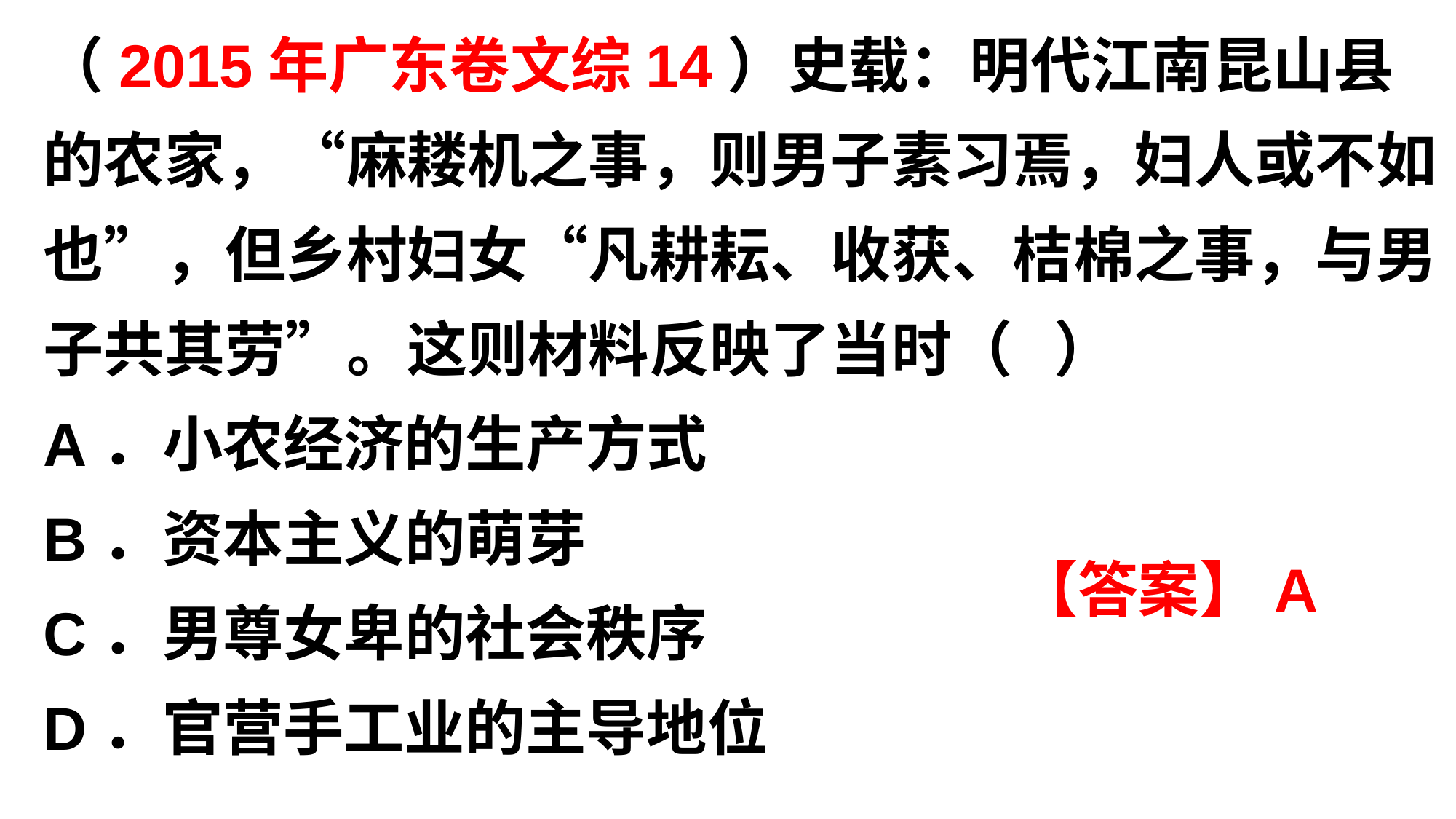

（2015年广东卷文综14）史载：明代江南昆山县的农家，“麻耧机之事，则男子素习焉，妇人或不如也”，但乡村妇女“凡耕耘、收获、桔棉之事，与男子共其劳”。这则材料反映了当时（   ）
A．小农经济的生产方式
B．资本主义的萌芽
C．男尊女卑的社会秩序
D．官营手工业的主导地位
【答案】A